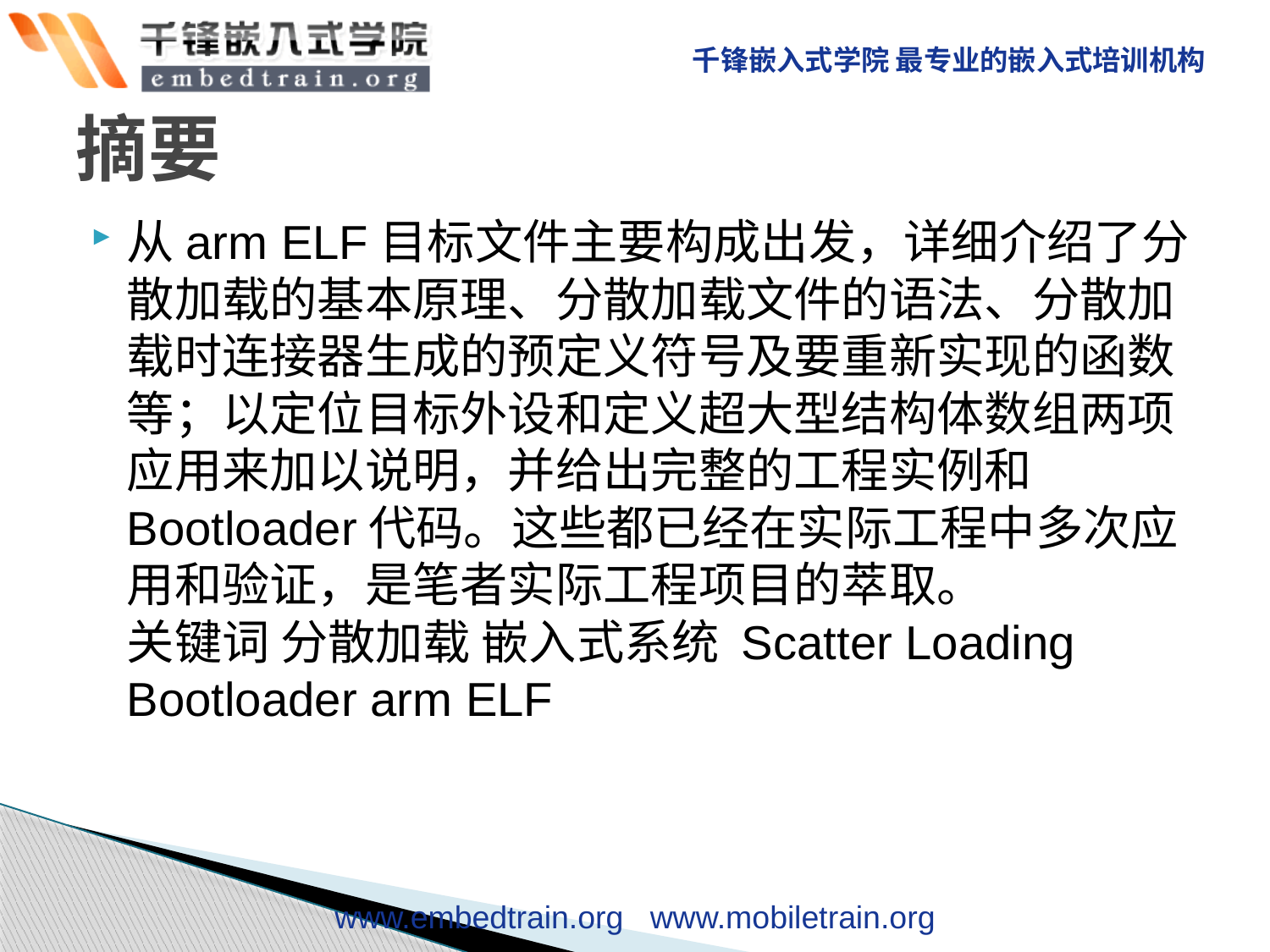

# 摘要
从arm ELF目标文件主要构成出发，详细介绍了分散加载的基本原理、分散加载文件的语法、分散加载时连接器生成的预定义符号及要重新实现的函数等；以定位目标外设和定义超大型结构体数组两项应用来加以说明，并给出完整的工程实例和Bootloader代码。这些都已经在实际工程中多次应用和验证，是笔者实际工程项目的萃取。
关键词 分散加载 嵌入式系统 Scatter Loading Bootloader arm ELF